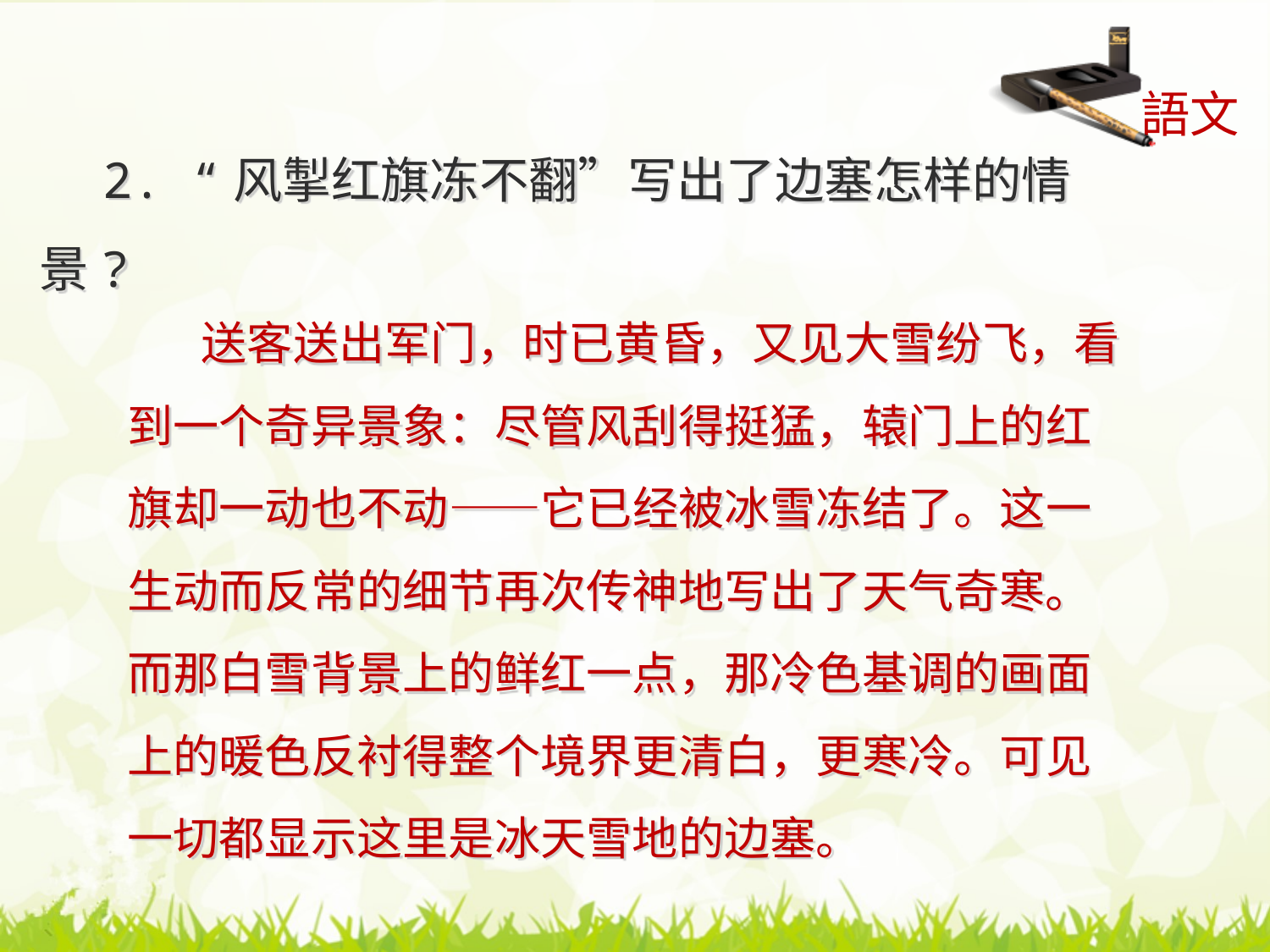

2. “风掣红旗冻不翻”写出了边塞怎样的情景?
  送客送出军门，时已黄昏，又见大雪纷飞，看到一个奇异景象：尽管风刮得挺猛，辕门上的红旗却一动也不动——它已经被冰雪冻结了。这一生动而反常的细节再次传神地写出了天气奇寒。而那白雪背景上的鲜红一点，那冷色基调的画面上的暖色反衬得整个境界更清白，更寒冷。可见一切都显示这里是冰天雪地的边塞。